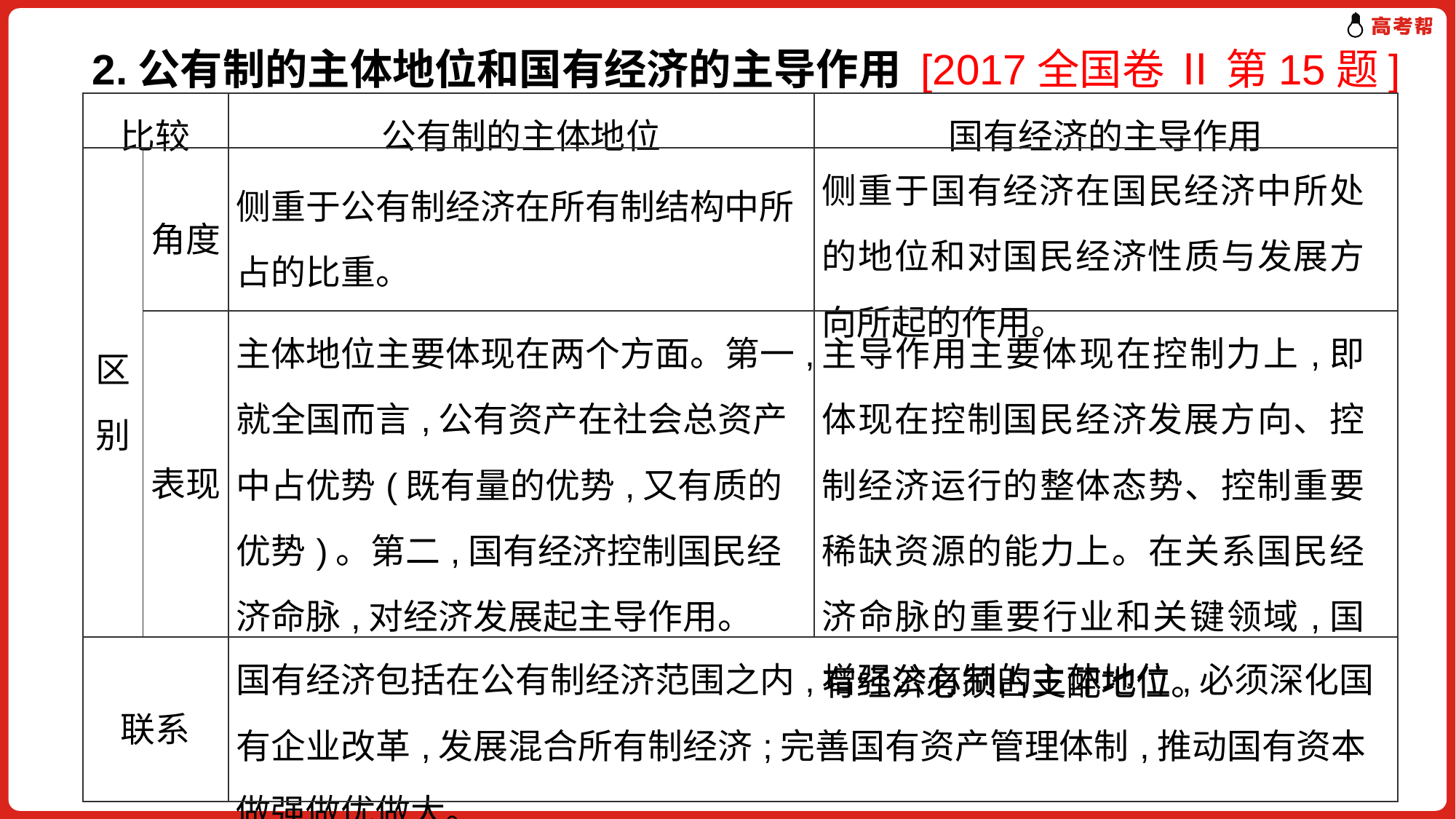

2.公有制的主体地位和国有经济的主导作用 [2017全国卷 Ⅱ 第15题]
| 比较 |  | 公有制的主体地位 | 国有经济的主导作用 |  |
| --- | --- | --- | --- | --- |
| 区别 | 角度 | 侧重于公有制经济在所有制结构中所占的比重。 | 侧重于国有经济在国民经济中所处的地位和对国民经济性质与发展方向所起的作用。 |  |
|  | 表现 | 主体地位主要体现在两个方面。第一,就全国而言,公有资产在社会总资产中占优势(既有量的优势,又有质的优势)。第二,国有经济控制国民经济命脉,对经济发展起主导作用。 | 主导作用主要体现在控制力上,即体现在控制国民经济发展方向、控制经济运行的整体态势、控制重要稀缺资源的能力上。在关系国民经济命脉的重要行业和关键领域,国有经济必须占支配地位。 |  |
| 联系 |  | 国有经济包括在公有制经济范围之内,增强公有制的主体地位,必须深化国有企业改革,发展混合所有制经济;完善国有资产管理体制,推动国有资本做强做优做大。 |  |  |